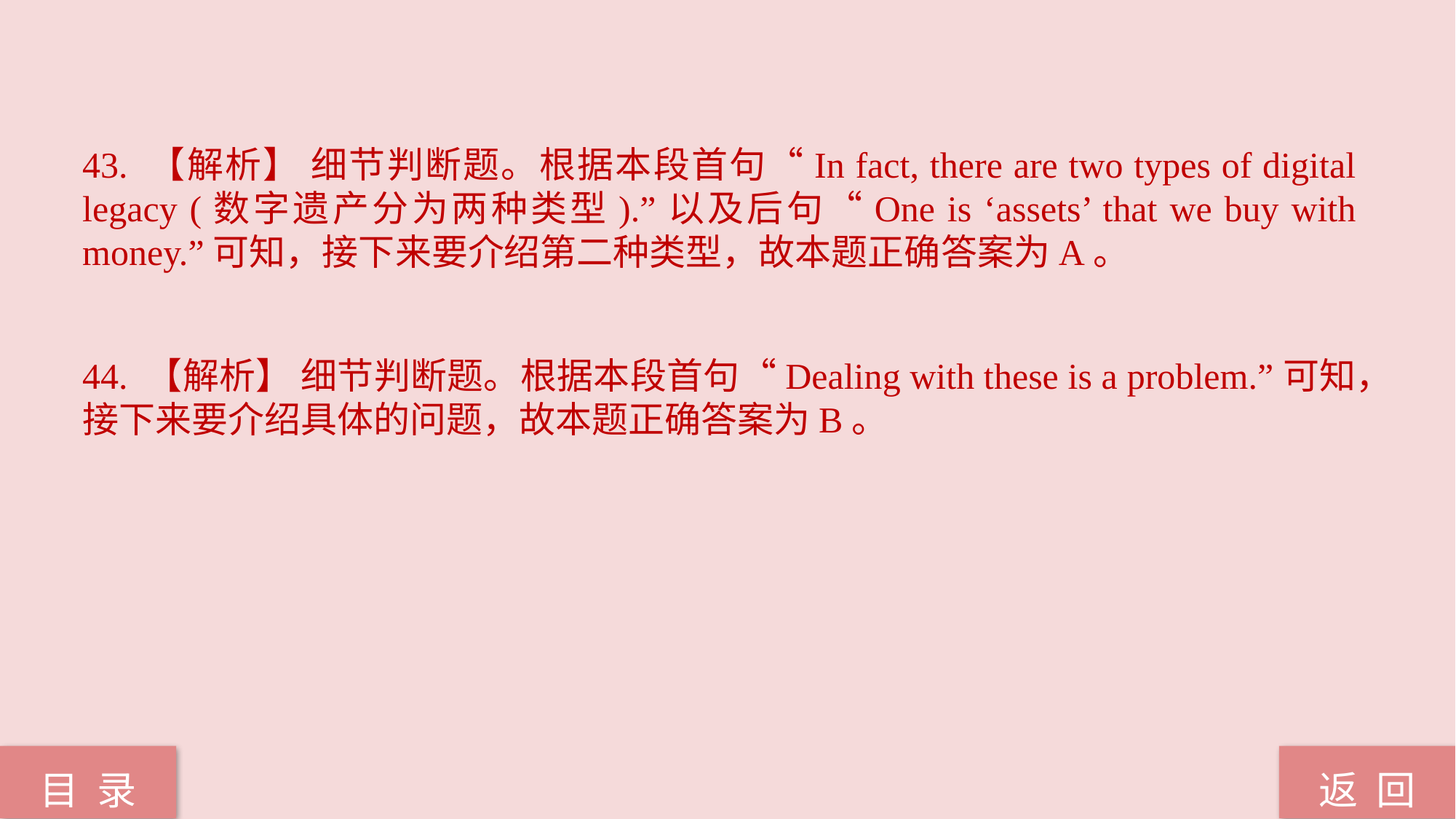

43. 【解析】 细节判断题。根据本段首句“In fact, there are two types of digital legacy (数字遗产分为两种类型).”以及后句“One is ‘assets’ that we buy with money.”可知，接下来要介绍第二种类型，故本题正确答案为A。

44. 【解析】 细节判断题。根据本段首句“Dealing with these is a problem.”可知，接下来要介绍具体的问题，故本题正确答案为B。
返  回